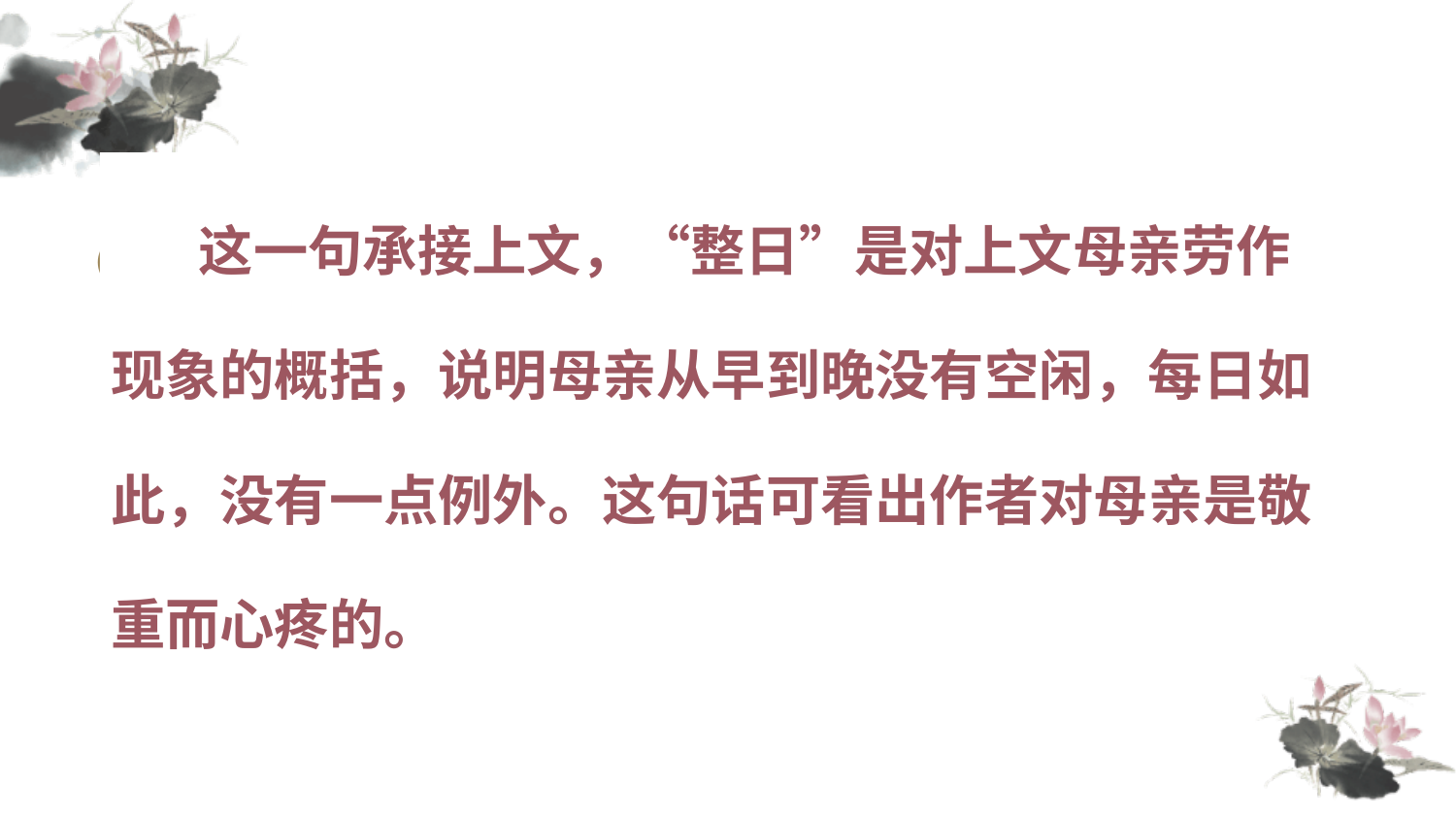

这一句承接上文，“整日”是对上文母亲劳作现象的概括，说明母亲从早到晚没有空闲，每日如此，没有一点例外。这句话可看出作者对母亲是敬重而心疼的。
④母亲这样地整日劳碌着。